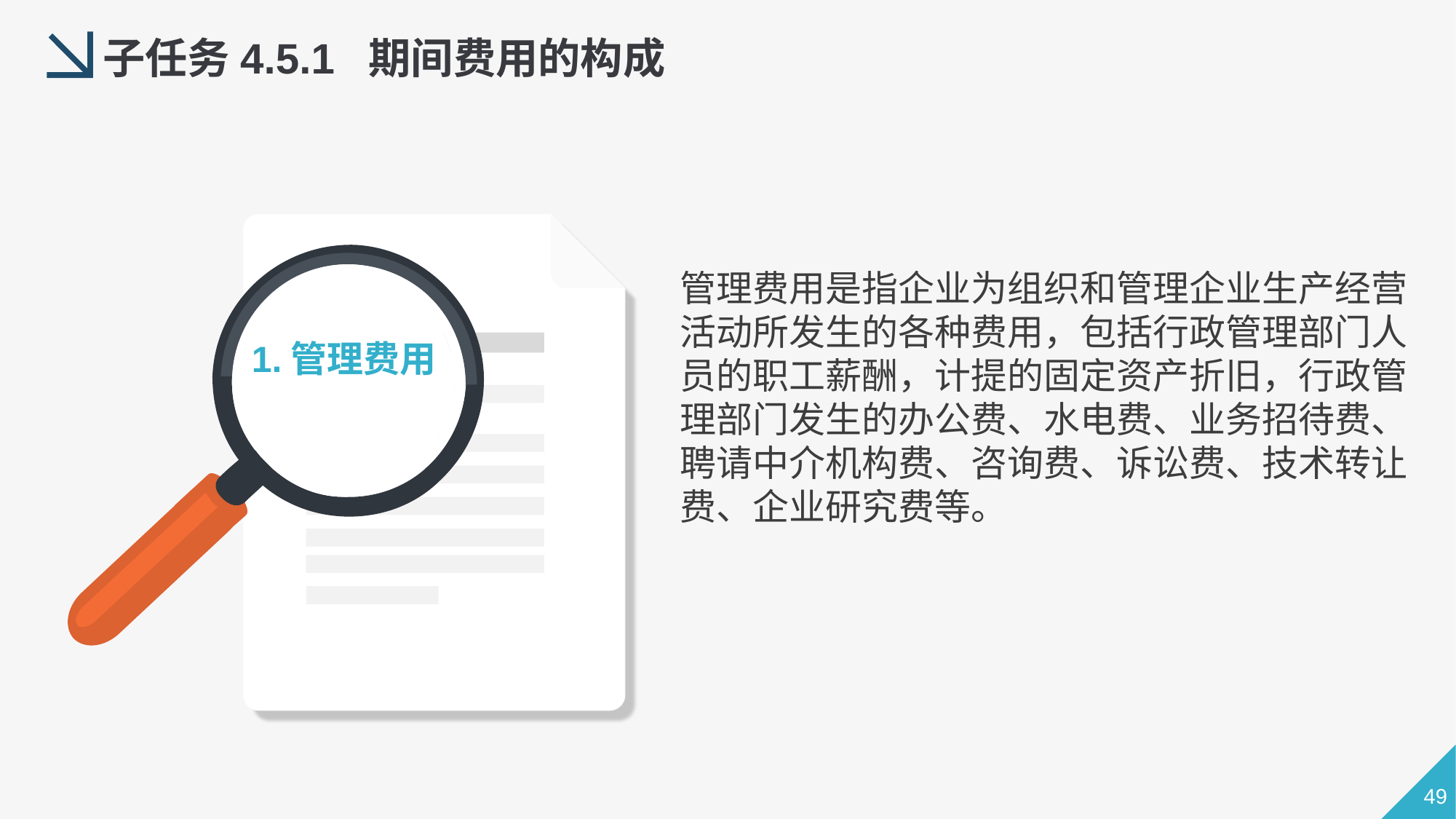

子任务4.5.1  期间费用的构成

管理费用是指企业为组织和管理企业生产经营活动所发生的各种费用，包括行政管理部门人员的职工薪酬，计提的固定资产折旧，行政管理部门发生的办公费、水电费、业务招待费、聘请中介机构费、咨询费、诉讼费、技术转让费、企业研究费等。
1.管理费用